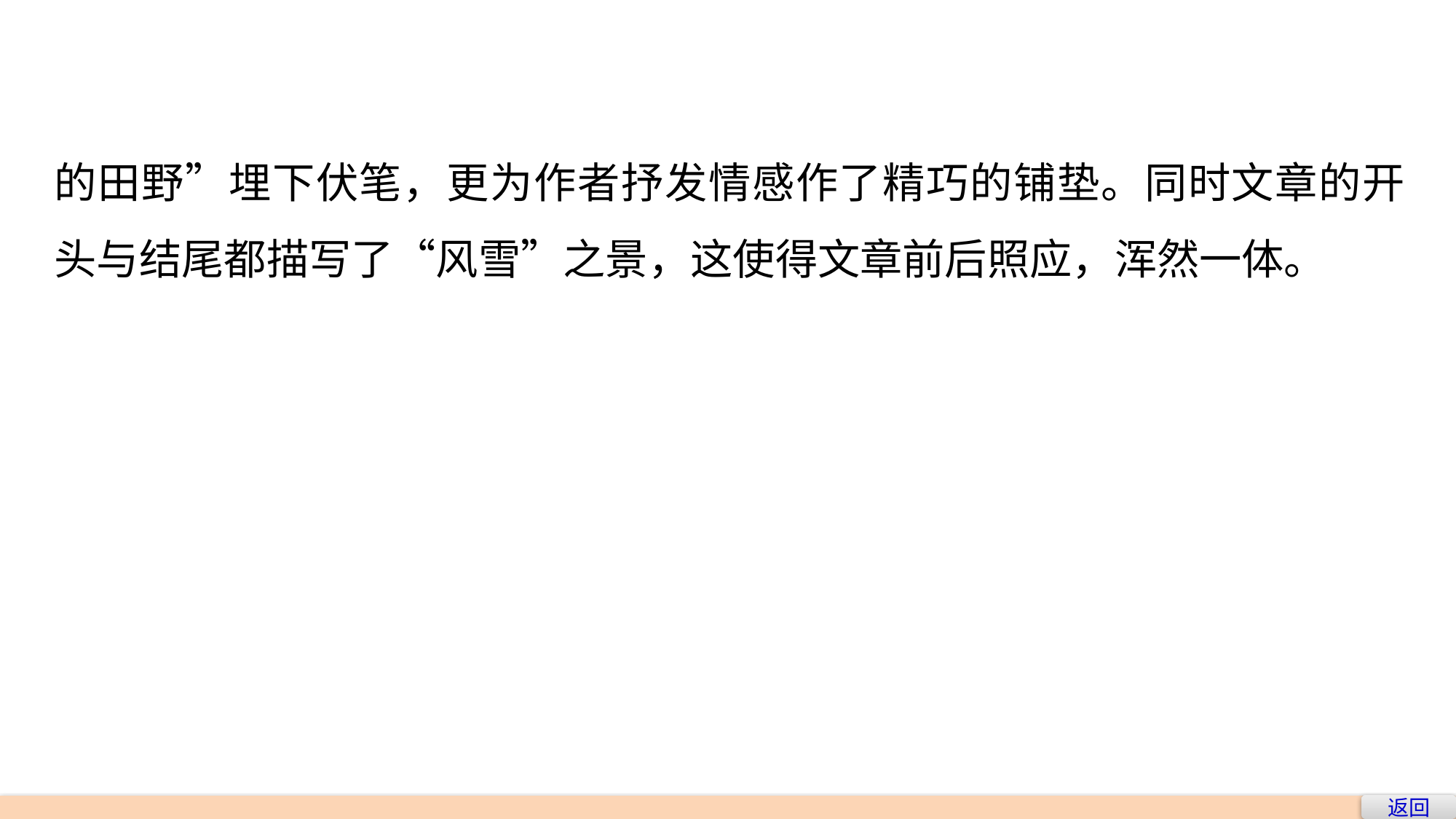

的田野”埋下伏笔，更为作者抒发情感作了精巧的铺垫。同时文章的开头与结尾都描写了“风雪”之景，这使得文章前后照应，浑然一体。
返回